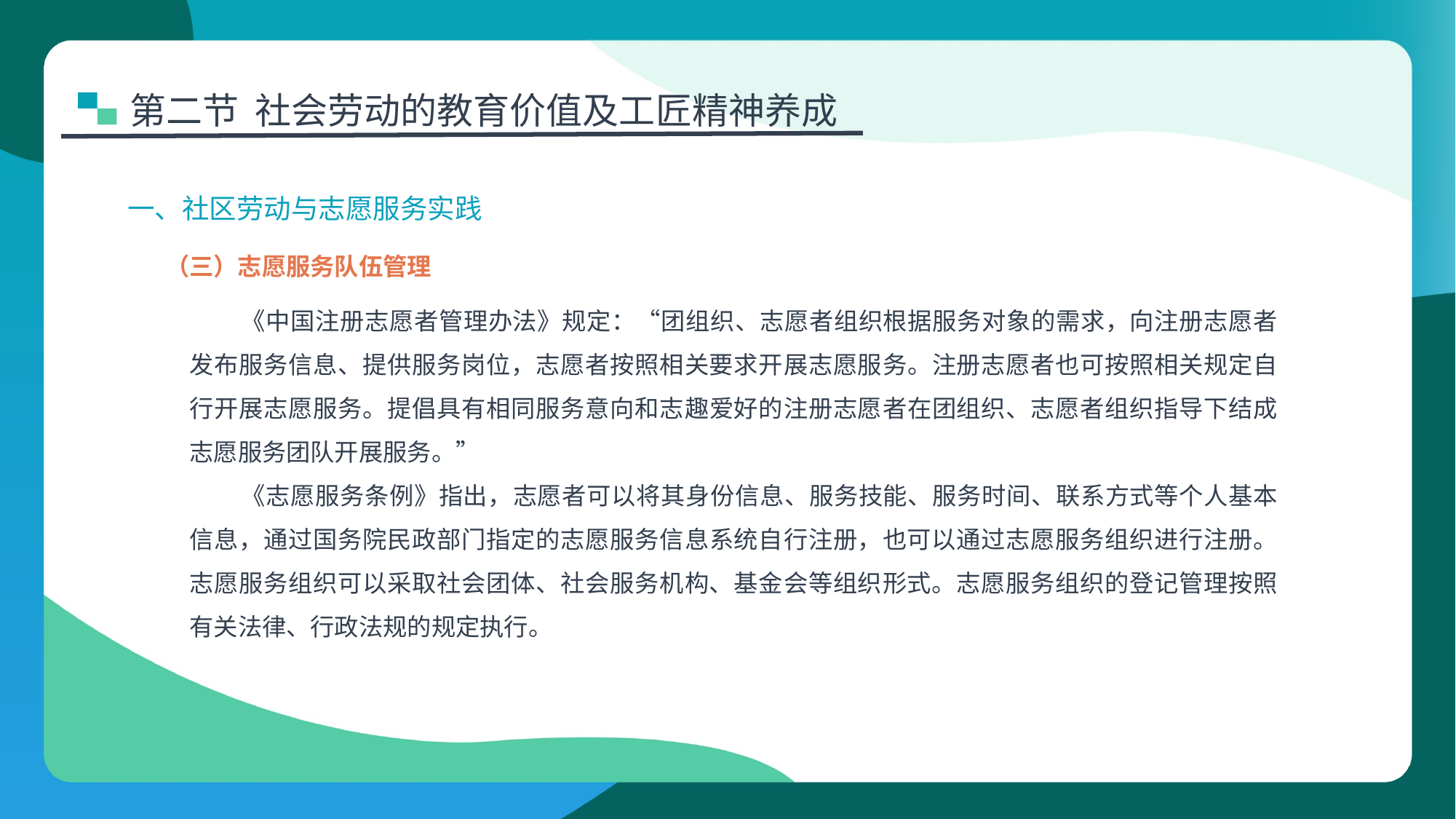

第二节  社会劳动的教育价值及工匠精神养成

一、社区劳动与志愿服务实践
（三）志愿服务队伍管理
《中国注册志愿者管理办法》规定：“团组织、志愿者组织根据服务对象的需求，向注册志愿者发布服务信息、提供服务岗位，志愿者按照相关要求开展志愿服务。注册志愿者也可按照相关规定自行开展志愿服务。提倡具有相同服务意向和志趣爱好的注册志愿者在团组织、志愿者组织指导下结成志愿服务团队开展服务。”
《志愿服务条例》指出，志愿者可以将其身份信息、服务技能、服务时间、联系方式等个人基本信息，通过国务院民政部门指定的志愿服务信息系统自行注册，也可以通过志愿服务组织进行注册。志愿服务组织可以采取社会团体、社会服务机构、基金会等组织形式。志愿服务组织的登记管理按照有关法律、行政法规的规定执行。